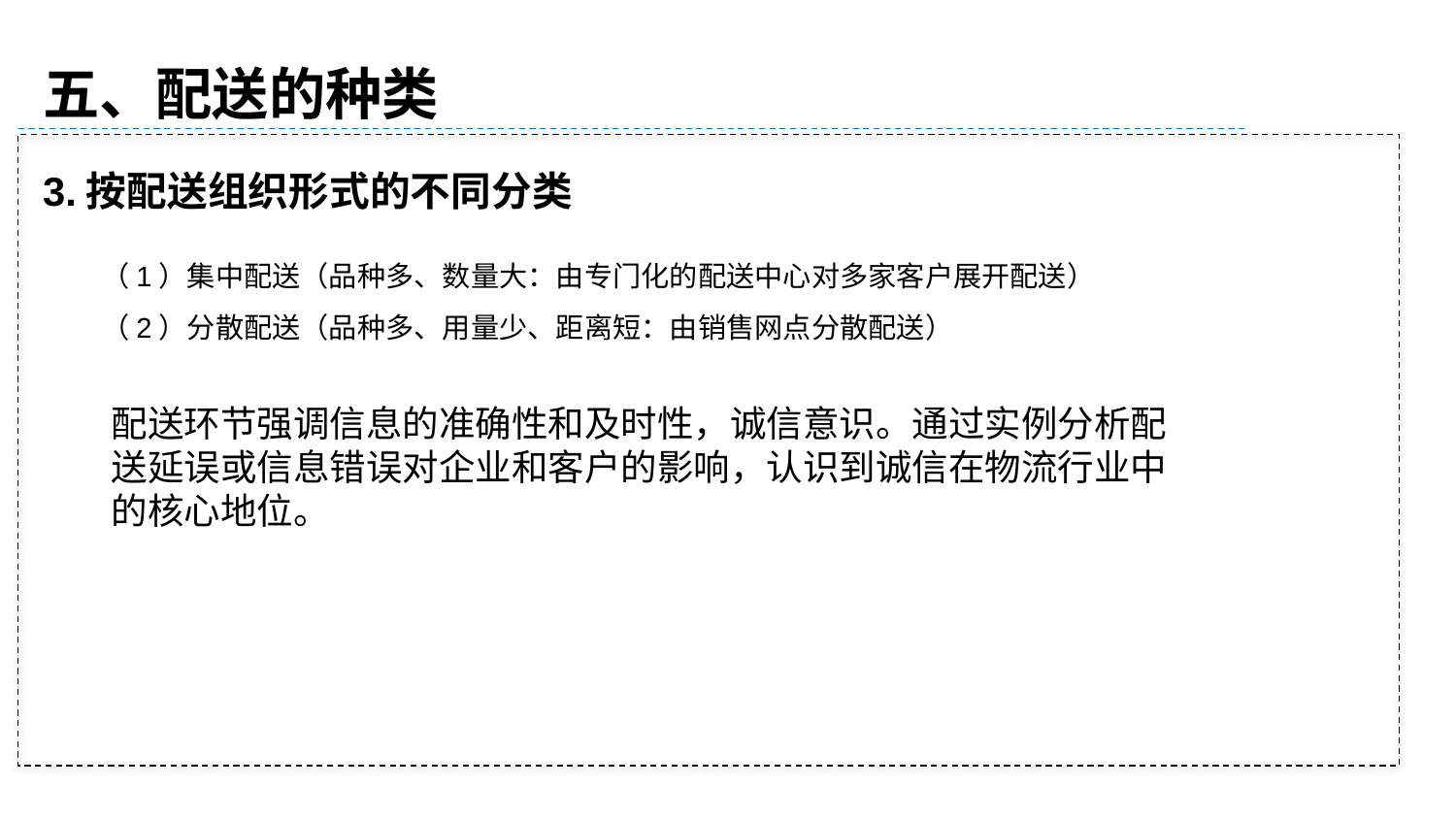

五、配送的种类

3.按配送组织形式的不同分类
（1）集中配送（品种多、数量大：由专门化的配送中心对多家客户展开配送）
（2）分散配送（品种多、用量少、距离短：由销售网点分散配送）

配送环节强调信息的准确性和及时性，诚信意识。通过实例分析配送延误或信息错误对企业和客户的影响，认识到诚信在物流行业中的核心地位。